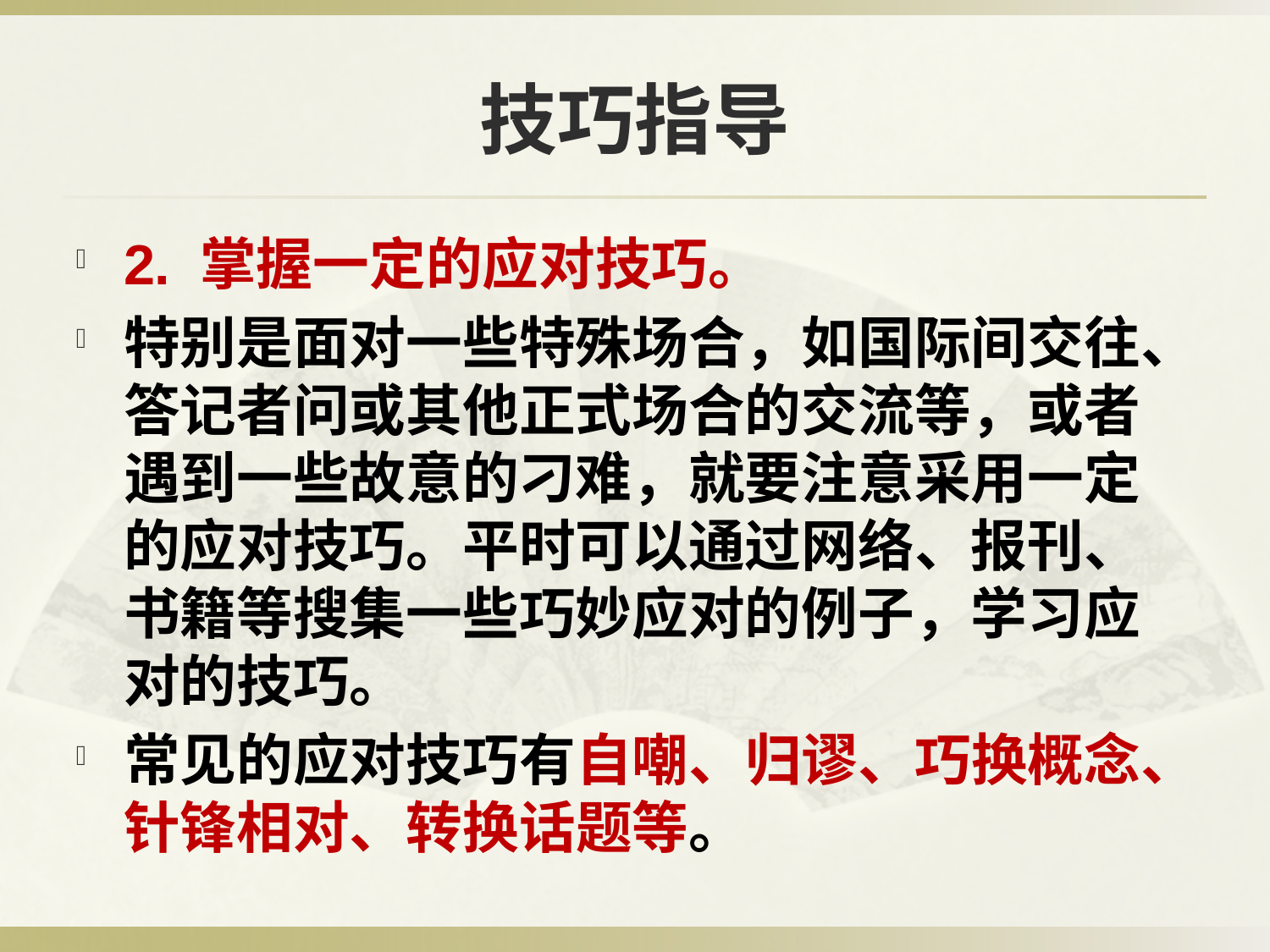

# 技巧指导
2. 掌握一定的应对技巧。
特别是面对一些特殊场合，如国际间交往、答记者问或其他正式场合的交流等，或者遇到一些故意的刁难，就要注意采用一定的应对技巧。平时可以通过网络、报刊、书籍等搜集一些巧妙应对的例子，学习应对的技巧。
常见的应对技巧有自嘲、归谬、巧换概念、针锋相对、转换话题等。